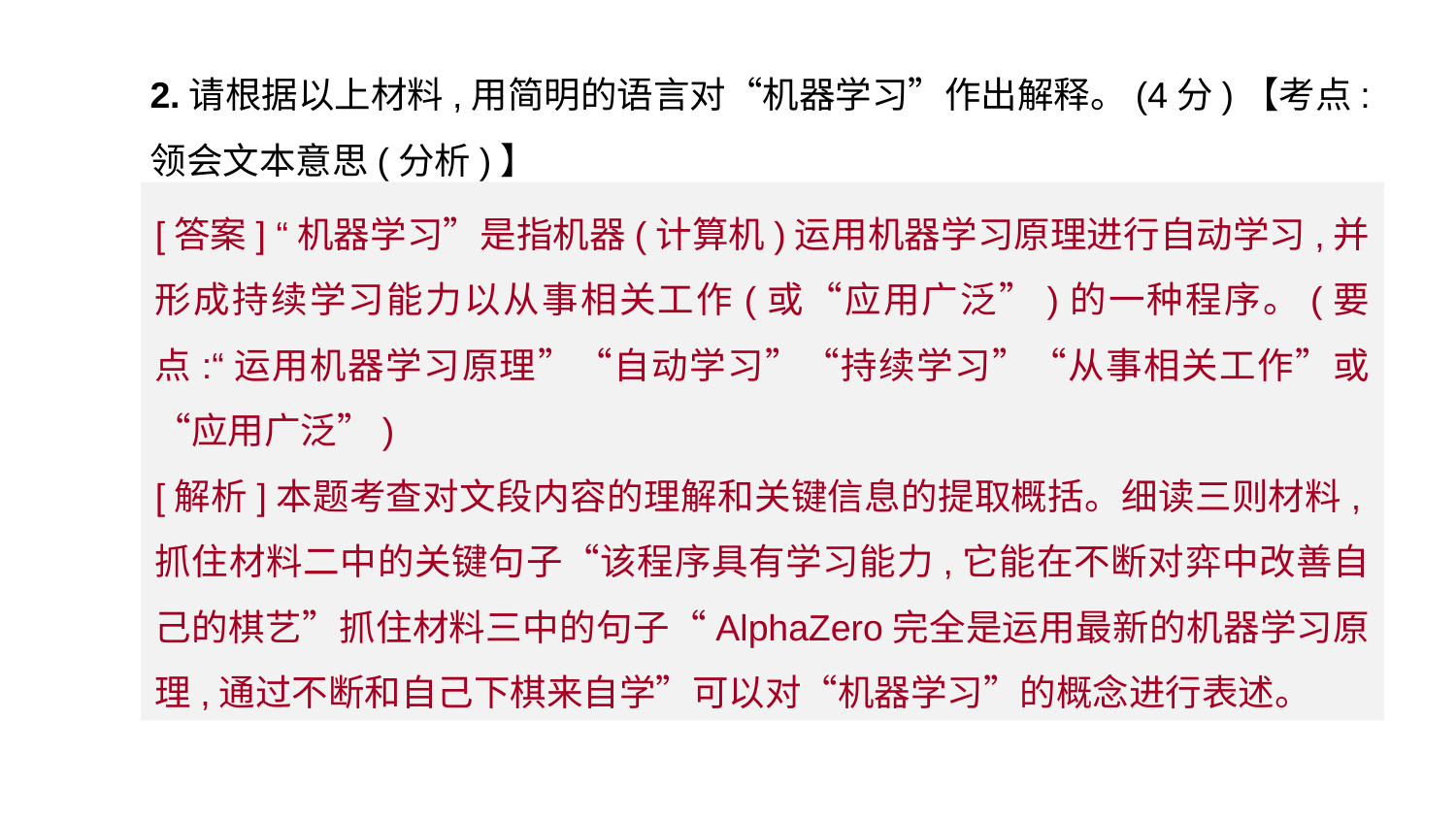

2.请根据以上材料,用简明的语言对“机器学习”作出解释。(4分)【考点:领会文本意思(分析)】
[答案] “机器学习”是指机器(计算机)运用机器学习原理进行自动学习,并形成持续学习能力以从事相关工作(或“应用广泛”)的一种程序。(要点:“运用机器学习原理”“自动学习”“持续学习”“从事相关工作”或“应用广泛”)
[解析]本题考查对文段内容的理解和关键信息的提取概括。细读三则材料,抓住材料二中的关键句子“该程序具有学习能力,它能在不断对弈中改善自己的棋艺”抓住材料三中的句子“AlphaZero完全是运用最新的机器学习原理,通过不断和自己下棋来自学”可以对“机器学习”的概念进行表述。